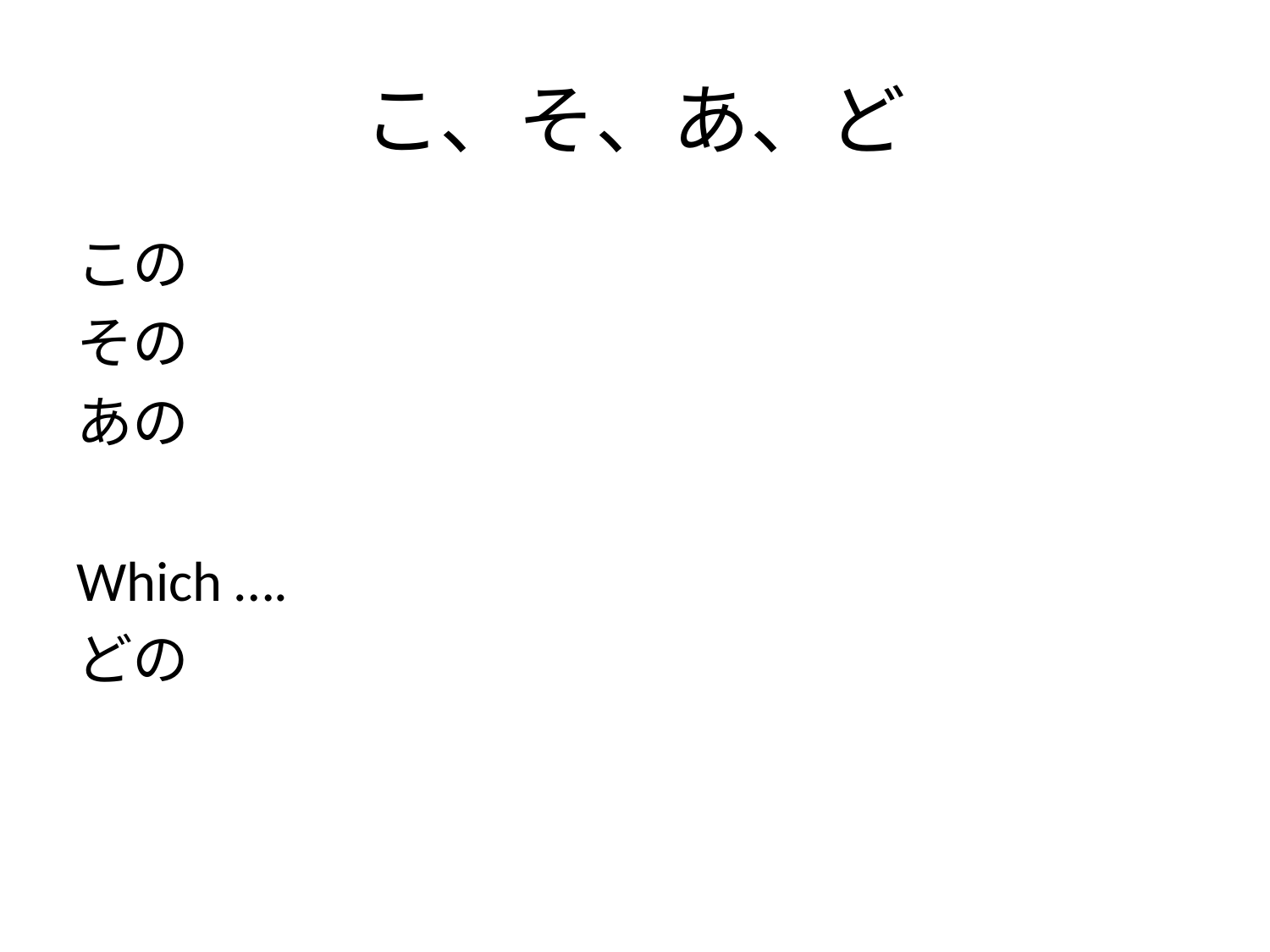

# こ、そ、あ、ど
この
その
あの

Which ….
どの